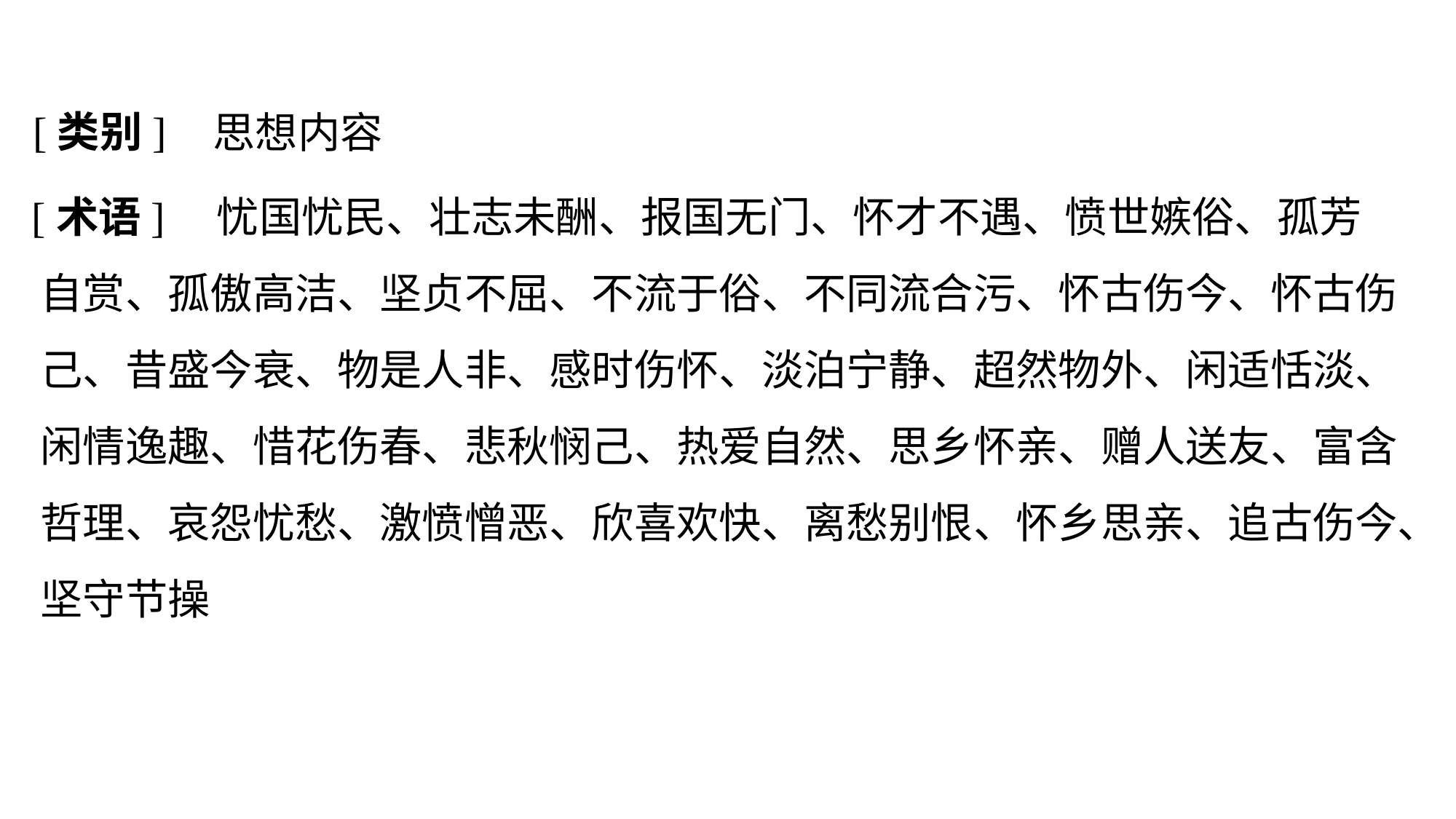

[类别]
思想内容
[术语]
	      忧国忧民、壮志未酬、报国无门、怀才不遇、愤世嫉俗、孤芳自赏、孤傲高洁、坚贞不屈、不流于俗、不同流合污、怀古伤今、怀古伤己、昔盛今衰、物是人非、感时伤怀、淡泊宁静、超然物外、闲适恬淡、闲情逸趣、惜花伤春、悲秋悯己、热爱自然、思乡怀亲、赠人送友、富含哲理、哀怨忧愁、激愤憎恶、欣喜欢快、离愁别恨、怀乡思亲、追古伤今、坚守节操